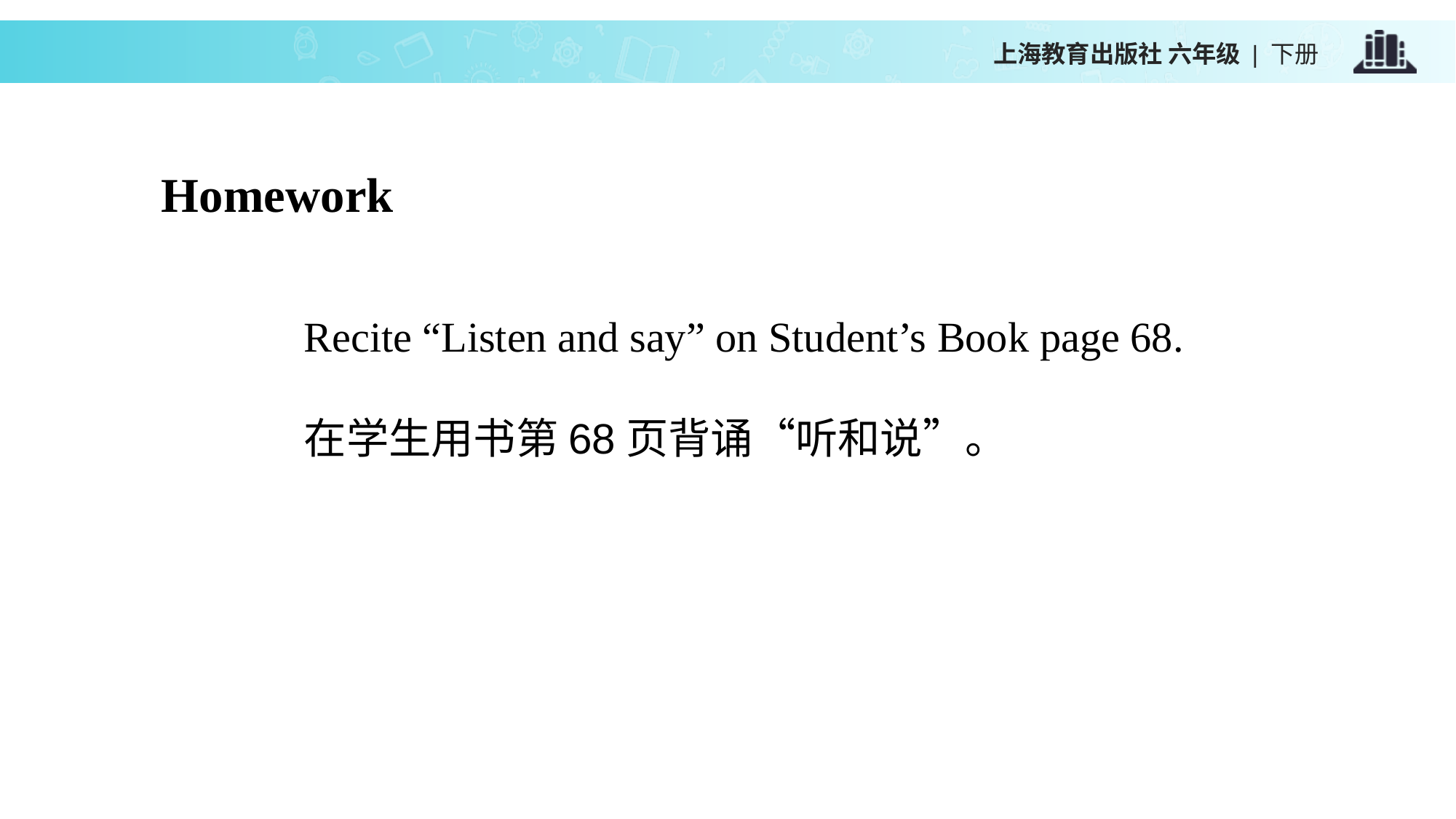

上海教育出版社 六年级 | 下册
Homework
Recite “Listen and say” on Student’s Book page 68.

在学生用书第68页背诵“听和说”。